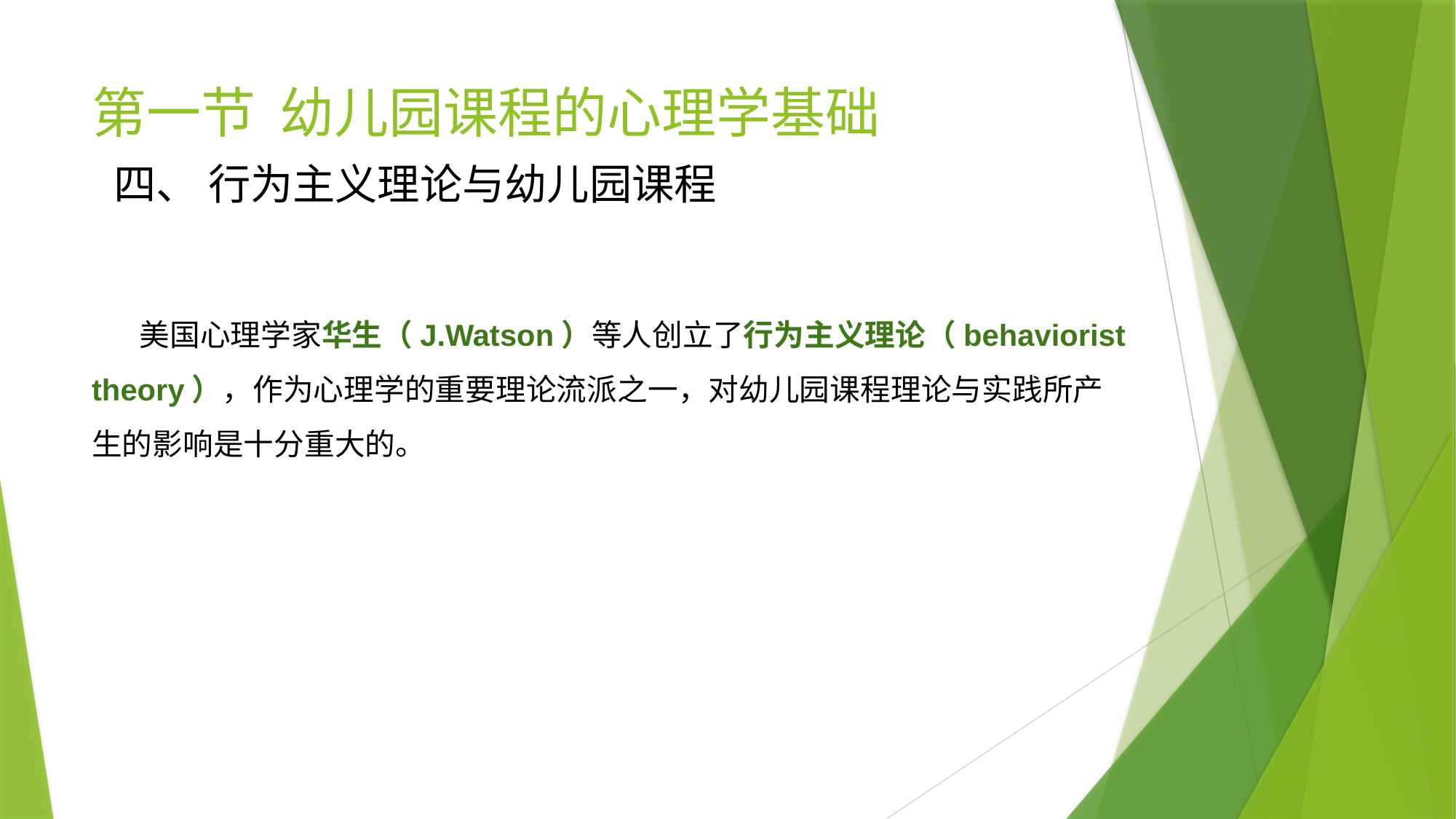

# 第一节  幼儿园课程的心理学基础
四、 行为主义理论与幼儿园课程
      美国心理学家华生（J.Watson）等人创立了行为主义理论（behaviorist theory），作为心理学的重要理论流派之一，对幼儿园课程理论与实践所产生的影响是十分重大的。